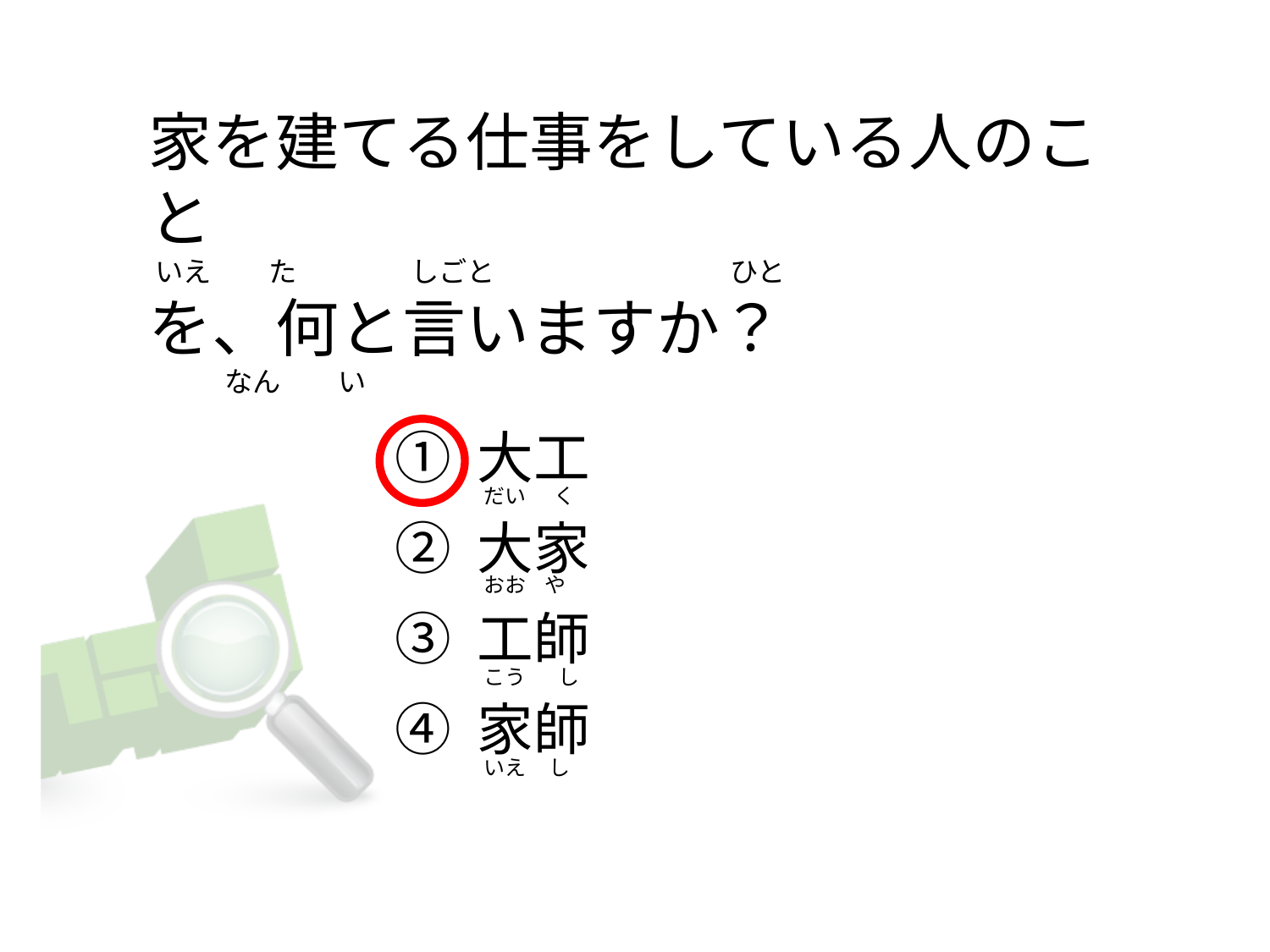

# 家を建てる仕事をしている人のこと  いえ         た                  しごと                                     ひと を、何と言いますか？             なん         い
① 大工
② 大家
③ 工師
④ 家師

 だい      く
 おお    や
 こう       し
 いえ     し